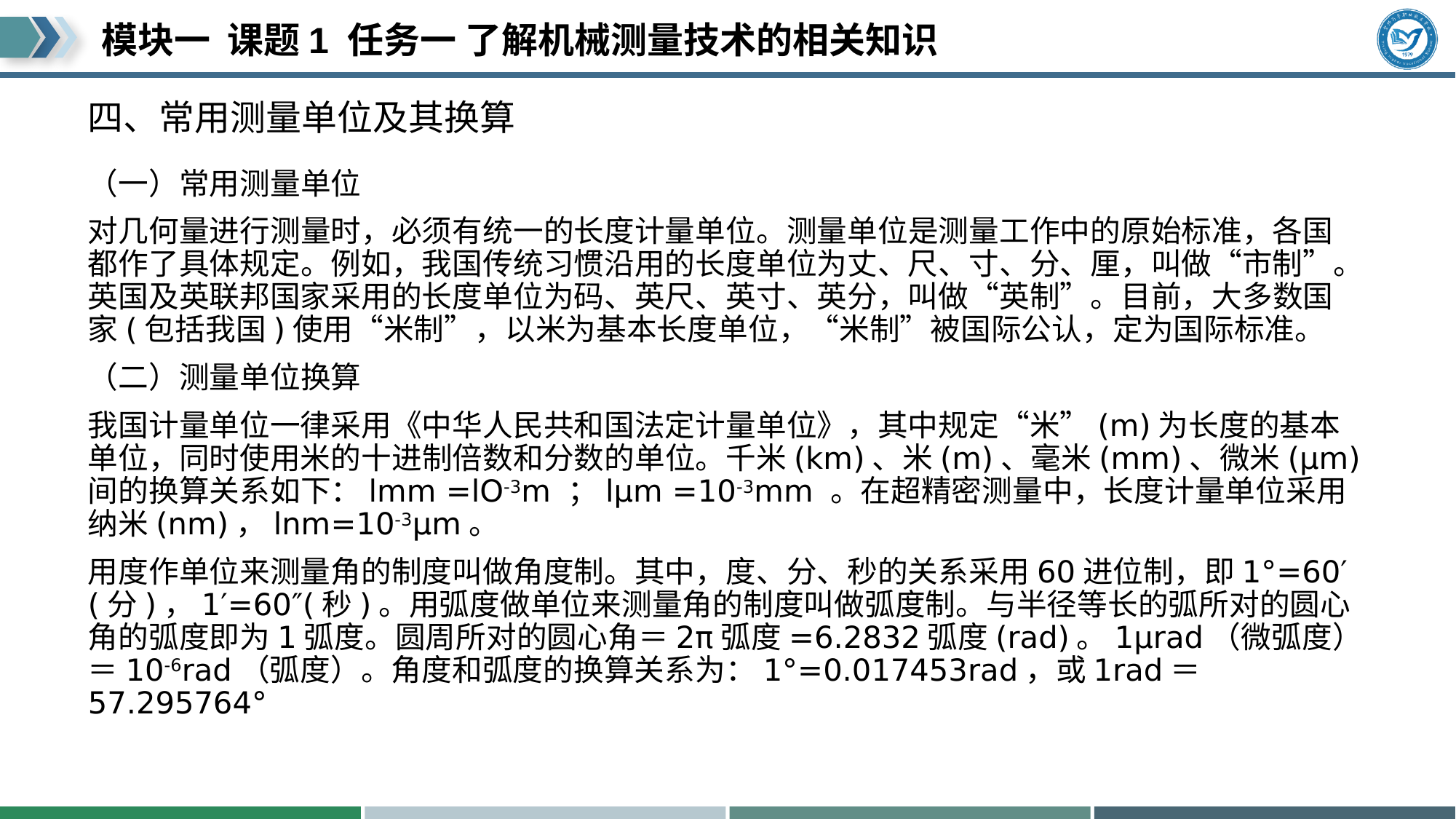

# 四、常用测量单位及其换算
（一）常用测量单位
对几何量进行测量时，必须有统一的长度计量单位。测量单位是测量工作中的原始标准，各国都作了具体规定。例如，我国传统习惯沿用的长度单位为丈、尺、寸、分、厘，叫做“市制”。英国及英联邦国家采用的长度单位为码、英尺、英寸、英分，叫做“英制”。目前，大多数国家(包括我国)使用“米制”，以米为基本长度单位，“米制”被国际公认，定为国际标准。
（二）测量单位换算
我国计量单位一律采用《中华人民共和国法定计量单位》，其中规定“米”(m)为长度的基本单位，同时使用米的十进制倍数和分数的单位。千米(km)、米(m)、毫米(mm)、微米(μm)间的换算关系如下：lmm =lO-3m ；lμm =10-3mm 。在超精密测量中，长度计量单位采用纳米(nm)，lnm=10-3μm。
用度作单位来测量角的制度叫做角度制。其中，度、分、秒的关系采用60进位制，即1°=60′(分)，1′=60″(秒)。用弧度做单位来测量角的制度叫做弧度制。与半径等长的弧所对的圆心角的弧度即为1弧度。圆周所对的圆心角＝2π弧度=6.2832弧度(rad)。1μrad（微弧度）＝10-6rad（弧度）。角度和弧度的换算关系为：1°=0.017453rad，或1rad＝57.295764°